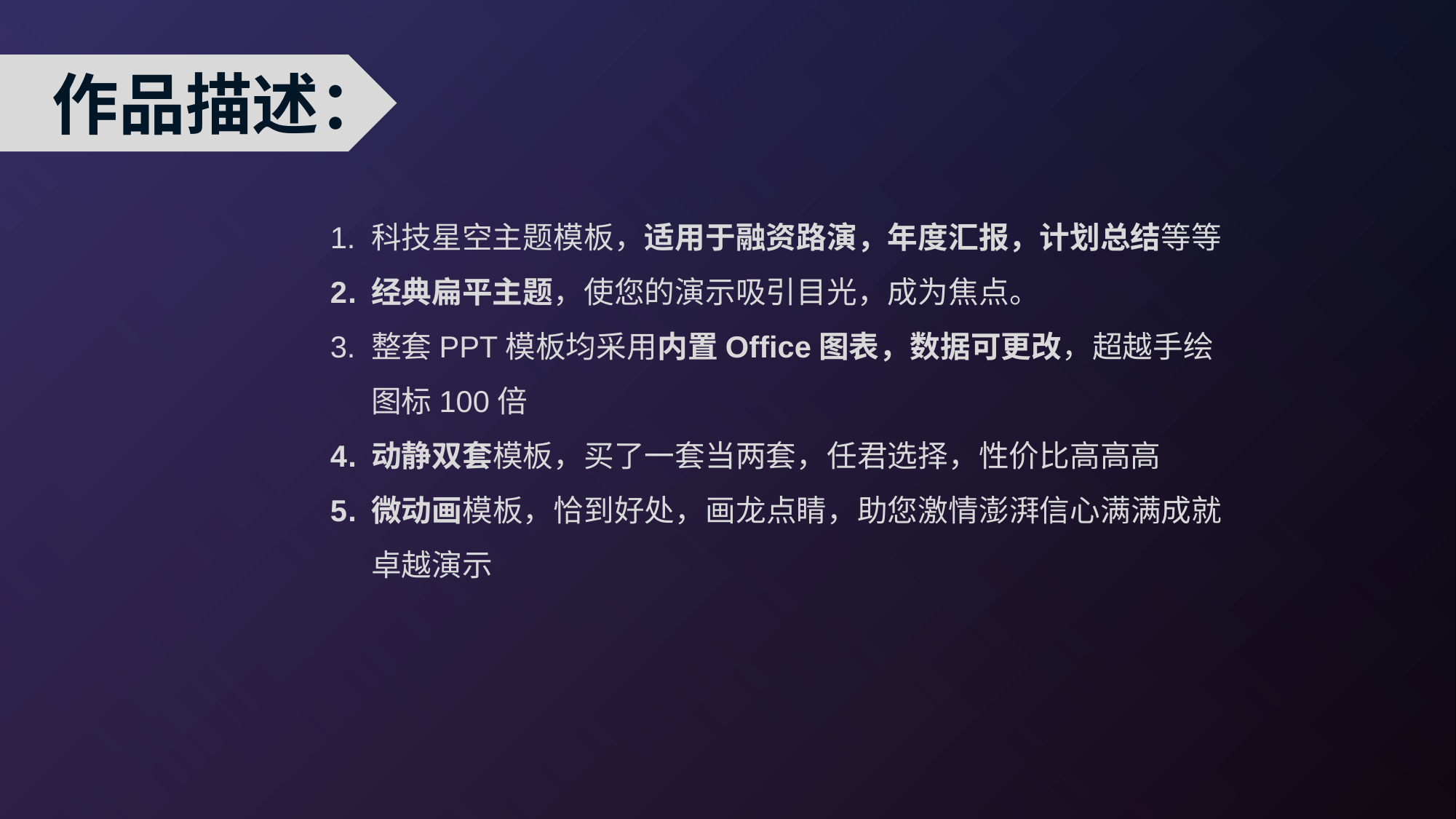

作品描述：
科技星空主题模板，适用于融资路演，年度汇报，计划总结等等
经典扁平主题，使您的演示吸引目光，成为焦点。
整套PPT模板均采用内置Office图表，数据可更改，超越手绘图标100倍
动静双套模板，买了一套当两套，任君选择，性价比高高高
微动画模板，恰到好处，画龙点睛，助您激情澎湃信心满满成就卓越演示